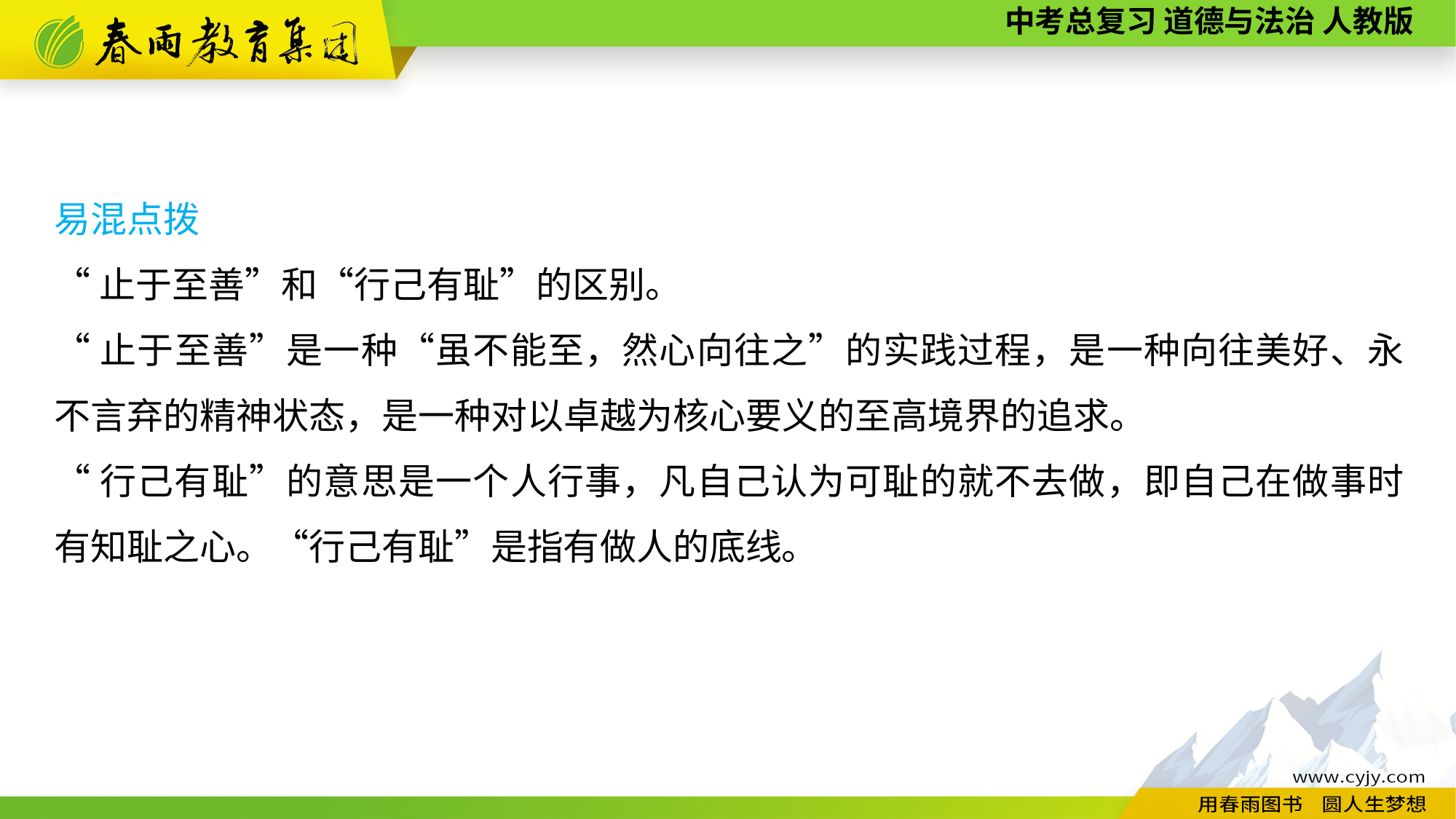

易混点拨
“止于至善”和“行己有耻”的区别。
“止于至善”是一种“虽不能至，然心向往之”的实践过程，是一种向往美好、永不言弃的精神状态，是一种对以卓越为核心要义的至高境界的追求。
“行己有耻”的意思是一个人行事，凡自己认为可耻的就不去做，即自己在做事时有知耻之心。“行己有耻”是指有做人的底线。